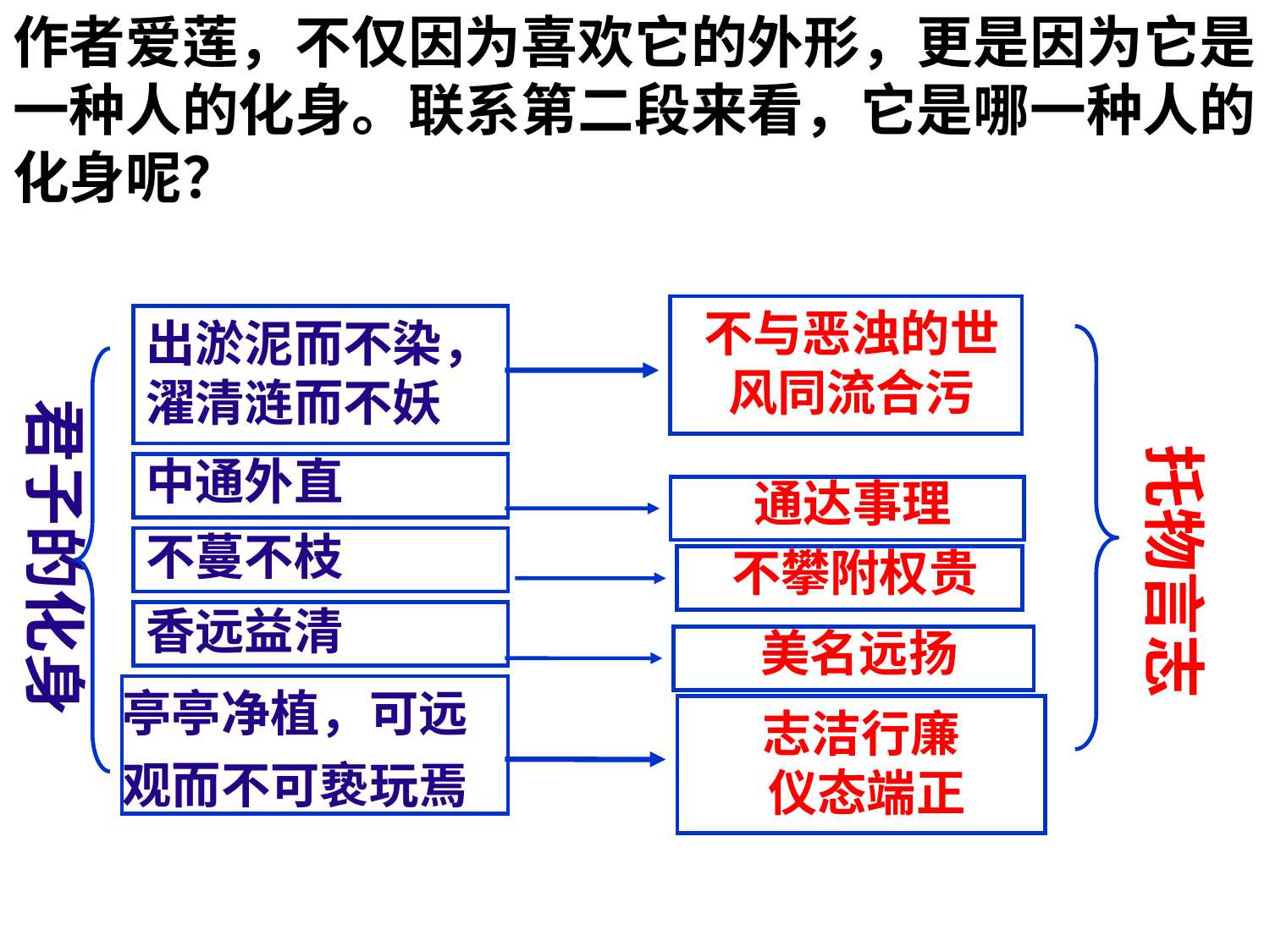

作者爱莲，不仅因为喜欢它的外形，更是因为它是一种人的化身。联系第二段来看，它是哪一种人的化身呢？

不与恶浊的世风同流合污

出淤泥而不染，濯清涟而不妖

中通外直

不蔓不枝

香远益清

亭亭净植，可远
观而不可亵玩焉

托物言志
君子的化身
通达事理

不攀附权贵

美名远扬

志洁行廉  仪态端正